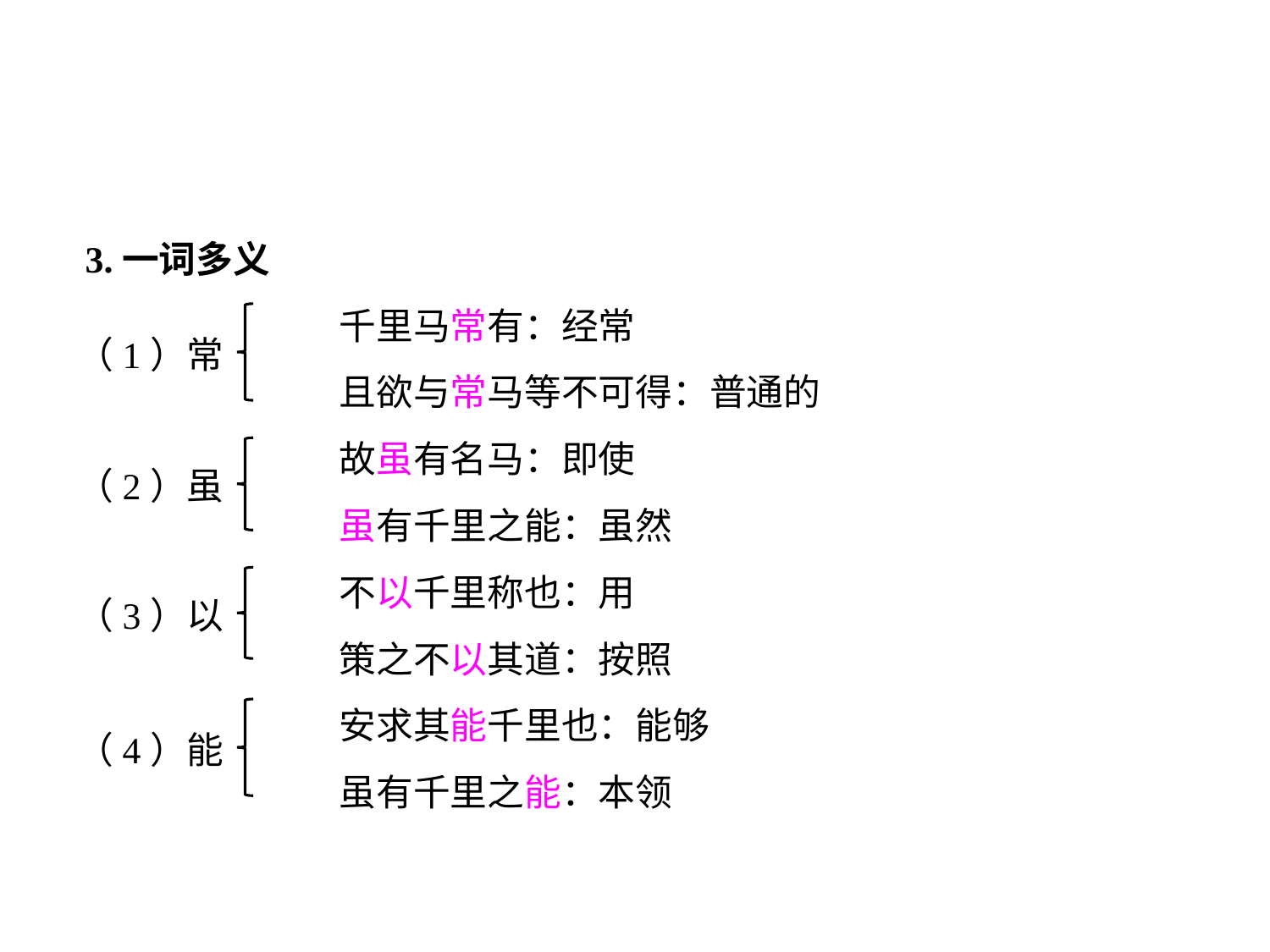

3.一词多义
		千里马常有：经常
		且欲与常马等不可得：普通的
		故虽有名马：即使
		虽有千里之能：虽然
		不以千里称也：用
		策之不以其道：按照
		安求其能千里也：能够
		虽有千里之能：本领

（1）常

（2）虽

（3）以

（4）能